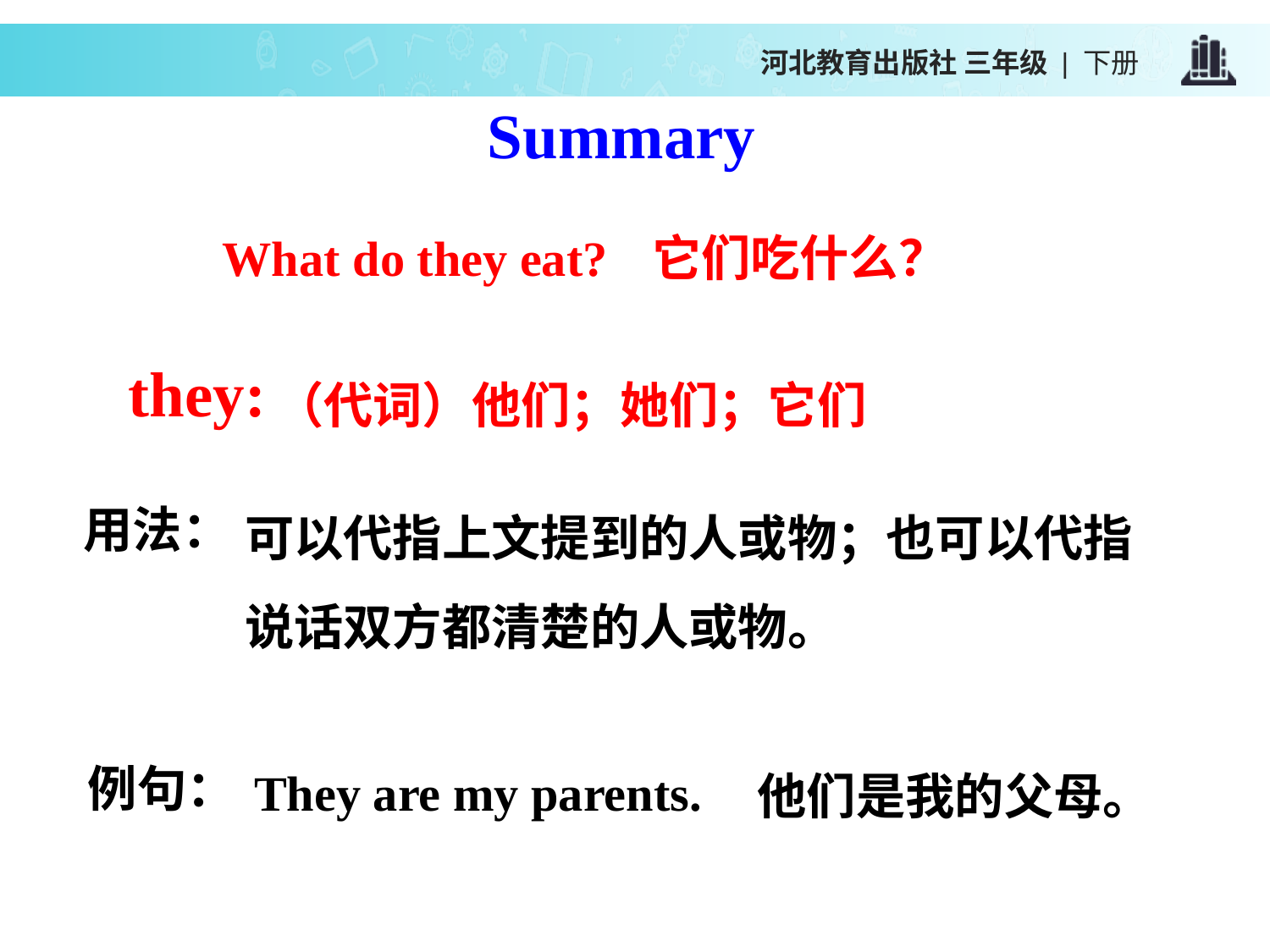

河北教育出版社 三年级 | 下册
Summary
What do they eat?
它们吃什么？
（代词）他们；她们；它们
they:
可以代指上文提到的人或物；也可以代指说话双方都清楚的人或物。
用法：
They are my parents.
他们是我的父母。
例句：